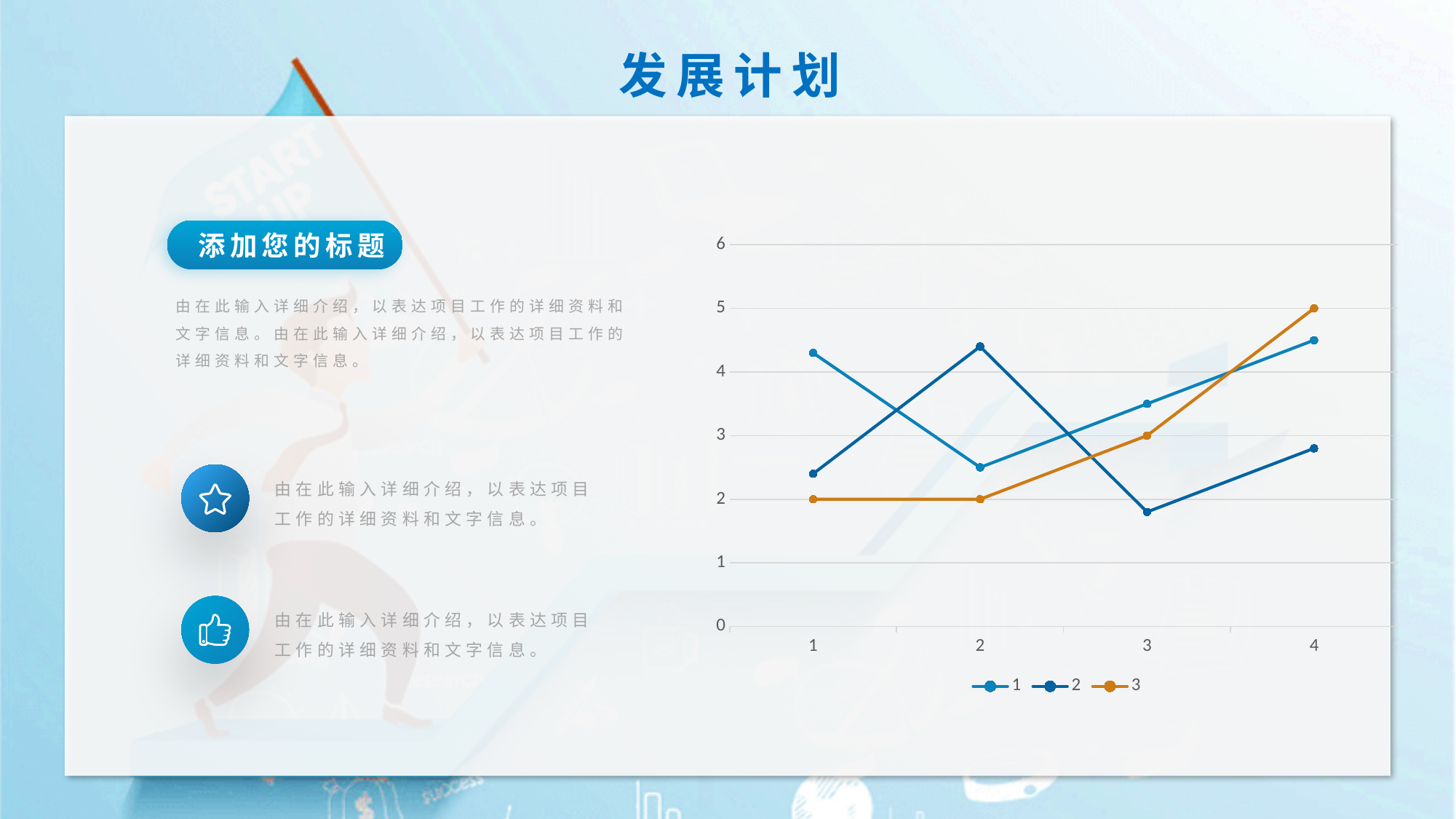

发展计划
添加您的标题

### Chart

| Category | 1 | 2 | 3 |
|---|---|---|---|
| 1 | 4.3 | 2.4 | 2.0 |
| 2 | 2.5 | 4.4 | 2.0 |
| 3 | 3.5 | 1.8 | 3.0 |
| 4 | 4.5 | 2.8 | 5.0 |
由在此输入详细介绍，以表达项目工作的详细资料和文字信息。由在此输入详细介绍，以表达项目工作的详细资料和文字信息。

由在此输入详细介绍，以表达项目工作的详细资料和文字信息。

由在此输入详细介绍，以表达项目工作的详细资料和文字信息。